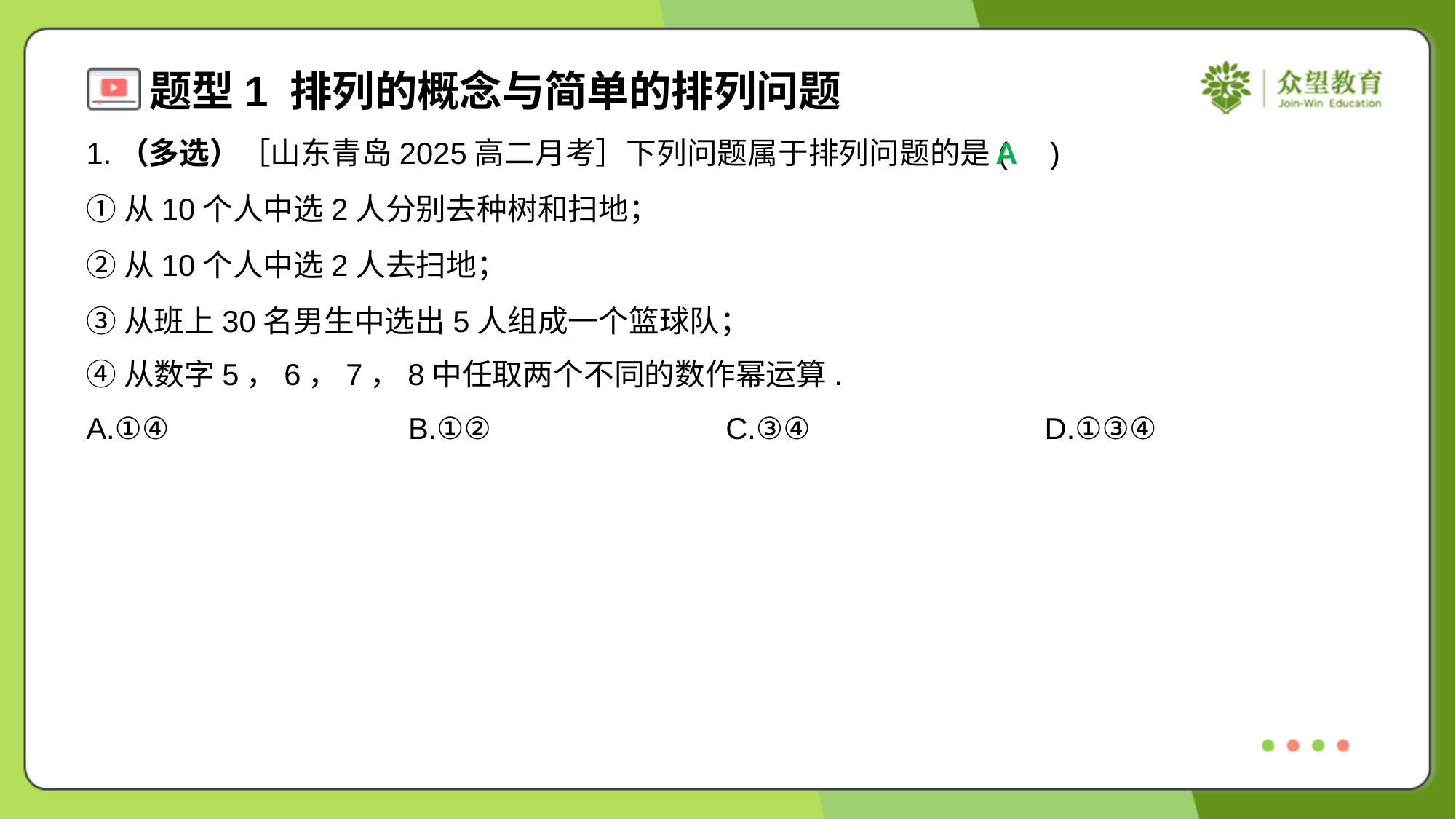

1.（多选）［山东青岛2025高二月考］下列问题属于排列问题的是(     )
A
①从10个人中选2人分别去种树和扫地；
②从10个人中选2人去扫地；
③从班上30名男生中选出5人组成一个篮球队；
④从数字5，6，7，8中任取两个不同的数作幂运算.
A.①④	B.①②	C.③④	D.①③④